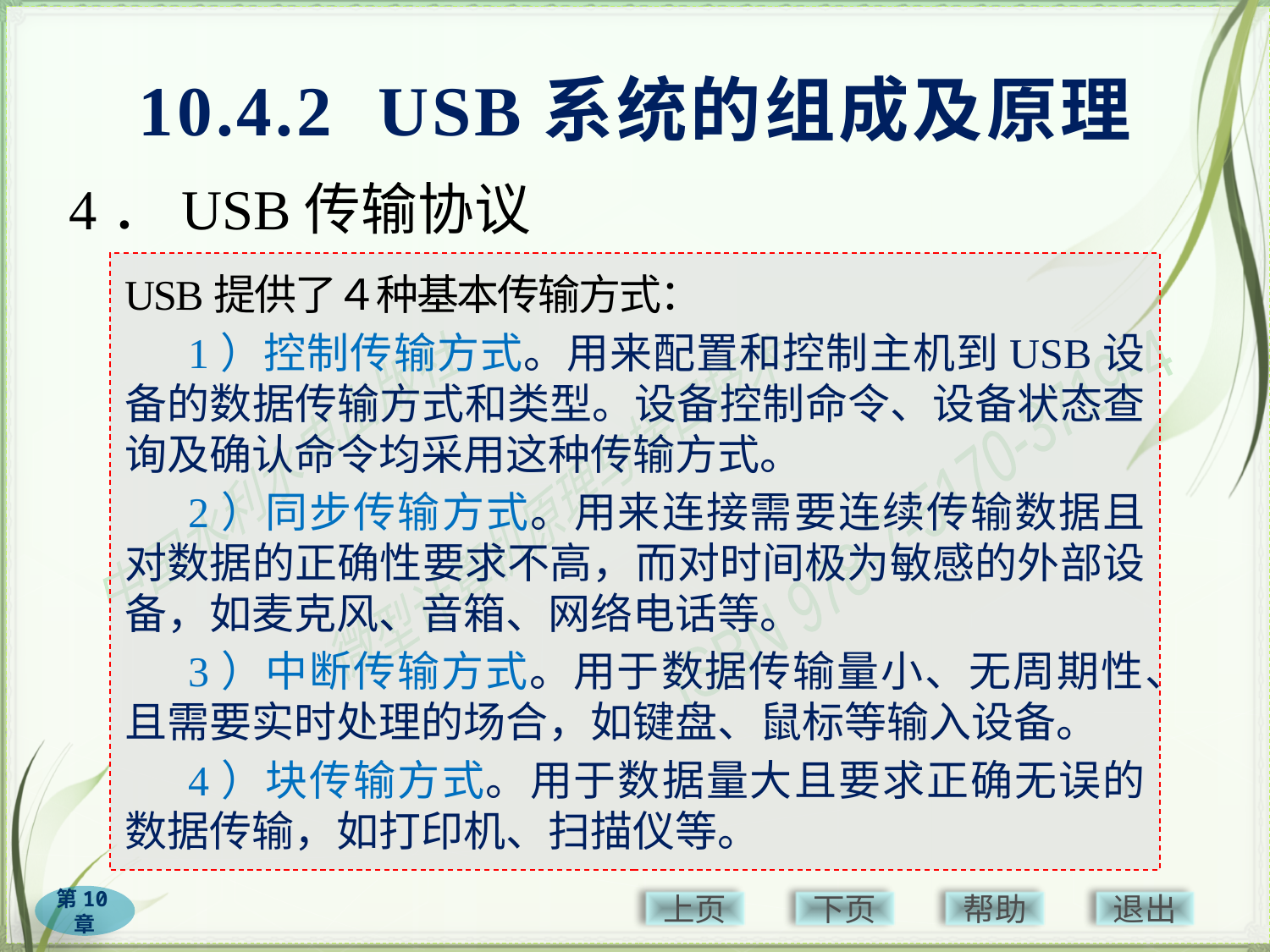

# 10.4.2  USB系统的组成及原理
4．USB传输协议
USB提供了４种基本传输方式：
1）控制传输方式。用来配置和控制主机到USB设备的数据传输方式和类型。设备控制命令、设备状态查询及确认命令均采用这种传输方式。
2）同步传输方式。用来连接需要连续传输数据且对数据的正确性要求不高，而对时间极为敏感的外部设备，如麦克风、音箱、网络电话等。
3）中断传输方式。用于数据传输量小、无周期性、且需要实时处理的场合，如键盘、鼠标等输入设备。
4）块传输方式。用于数据量大且要求正确无误的数据传输，如打印机、扫描仪等。